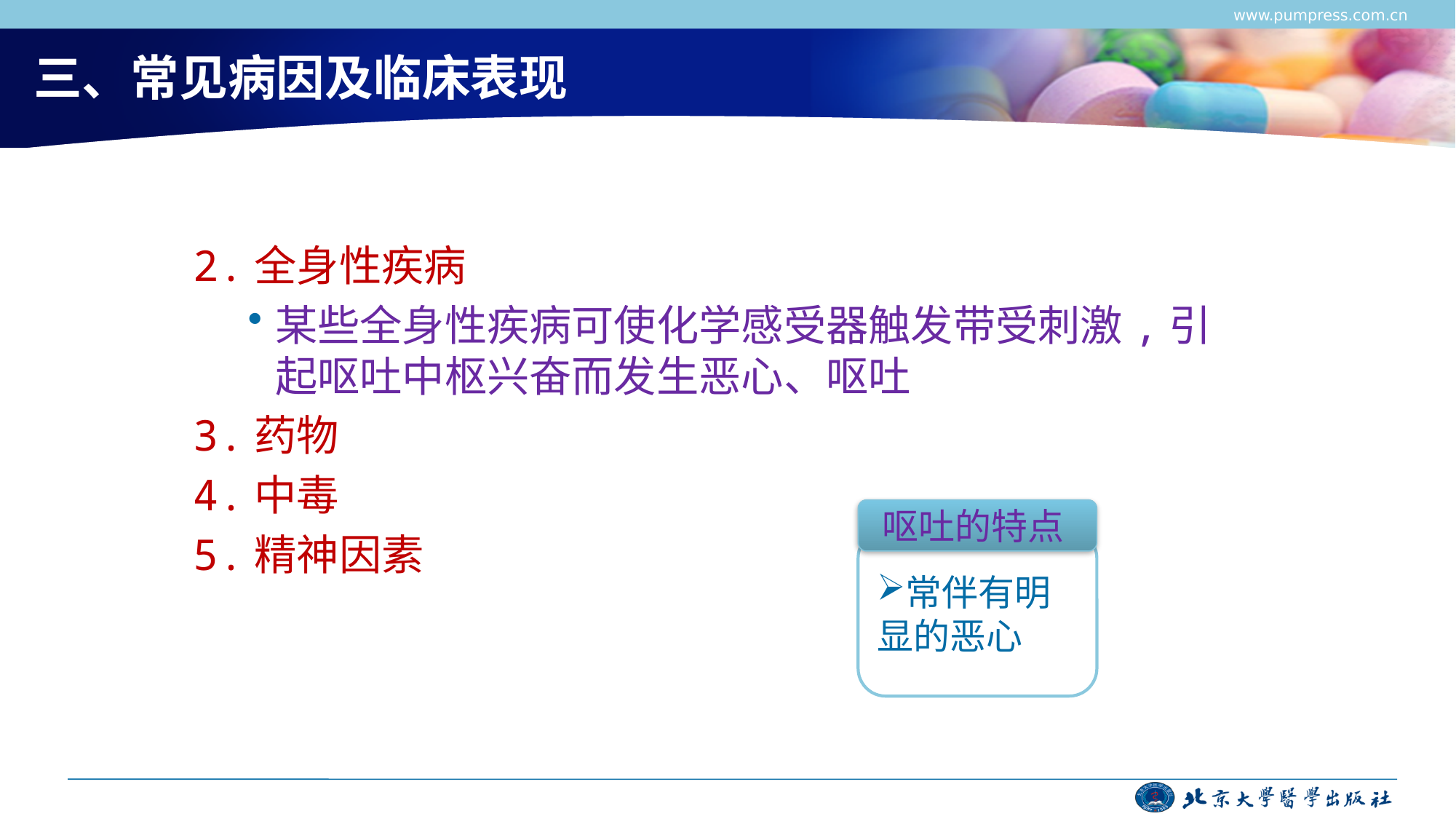

www.pumpress.com.cn
# 三、常见病因及临床表现
2.全身性疾病
某些全身性疾病可使化学感受器触发带受刺激,引起呕吐中枢兴奋而发生恶心、呕吐
3.药物
4.中毒
5.精神因素

呕吐的特点
常伴有明显的恶心